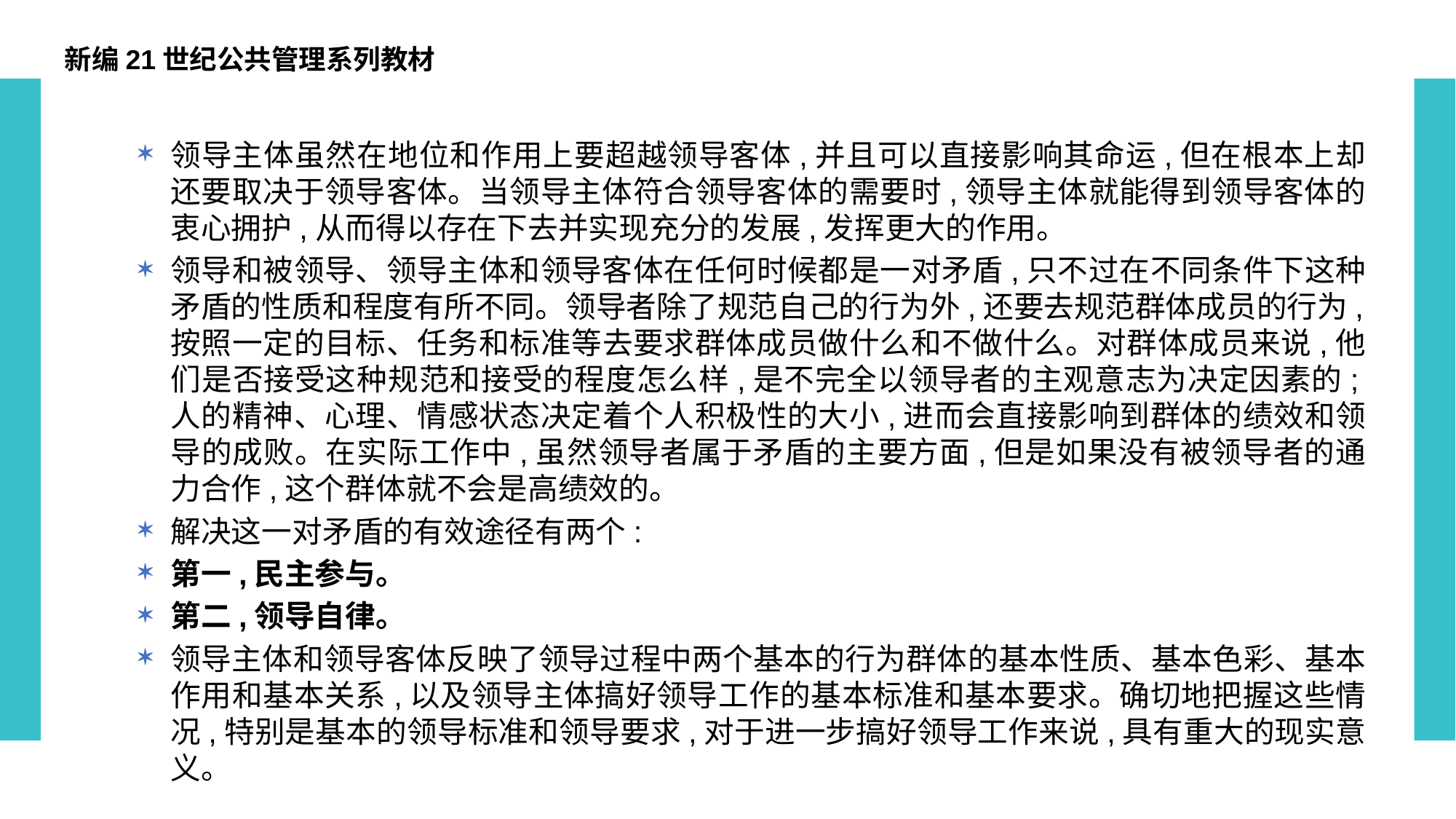

新编21世纪公共管理系列教材
领导主体虽然在地位和作用上要超越领导客体,并且可以直接影响其命运,但在根本上却还要取决于领导客体。当领导主体符合领导客体的需要时,领导主体就能得到领导客体的衷心拥护,从而得以存在下去并实现充分的发展,发挥更大的作用。
领导和被领导、领导主体和领导客体在任何时候都是一对矛盾,只不过在不同条件下这种矛盾的性质和程度有所不同。领导者除了规范自己的行为外,还要去规范群体成员的行为,按照一定的目标、任务和标准等去要求群体成员做什么和不做什么。对群体成员来说,他们是否接受这种规范和接受的程度怎么样,是不完全以领导者的主观意志为决定因素的;人的精神、心理、情感状态决定着个人积极性的大小,进而会直接影响到群体的绩效和领导的成败。在实际工作中,虽然领导者属于矛盾的主要方面,但是如果没有被领导者的通力合作,这个群体就不会是高绩效的。
解决这一对矛盾的有效途径有两个:
第一,民主参与。
第二,领导自律。
领导主体和领导客体反映了领导过程中两个基本的行为群体的基本性质、基本色彩、基本作用和基本关系,以及领导主体搞好领导工作的基本标准和基本要求。确切地把握这些情况,特别是基本的领导标准和领导要求,对于进一步搞好领导工作来说,具有重大的现实意义。